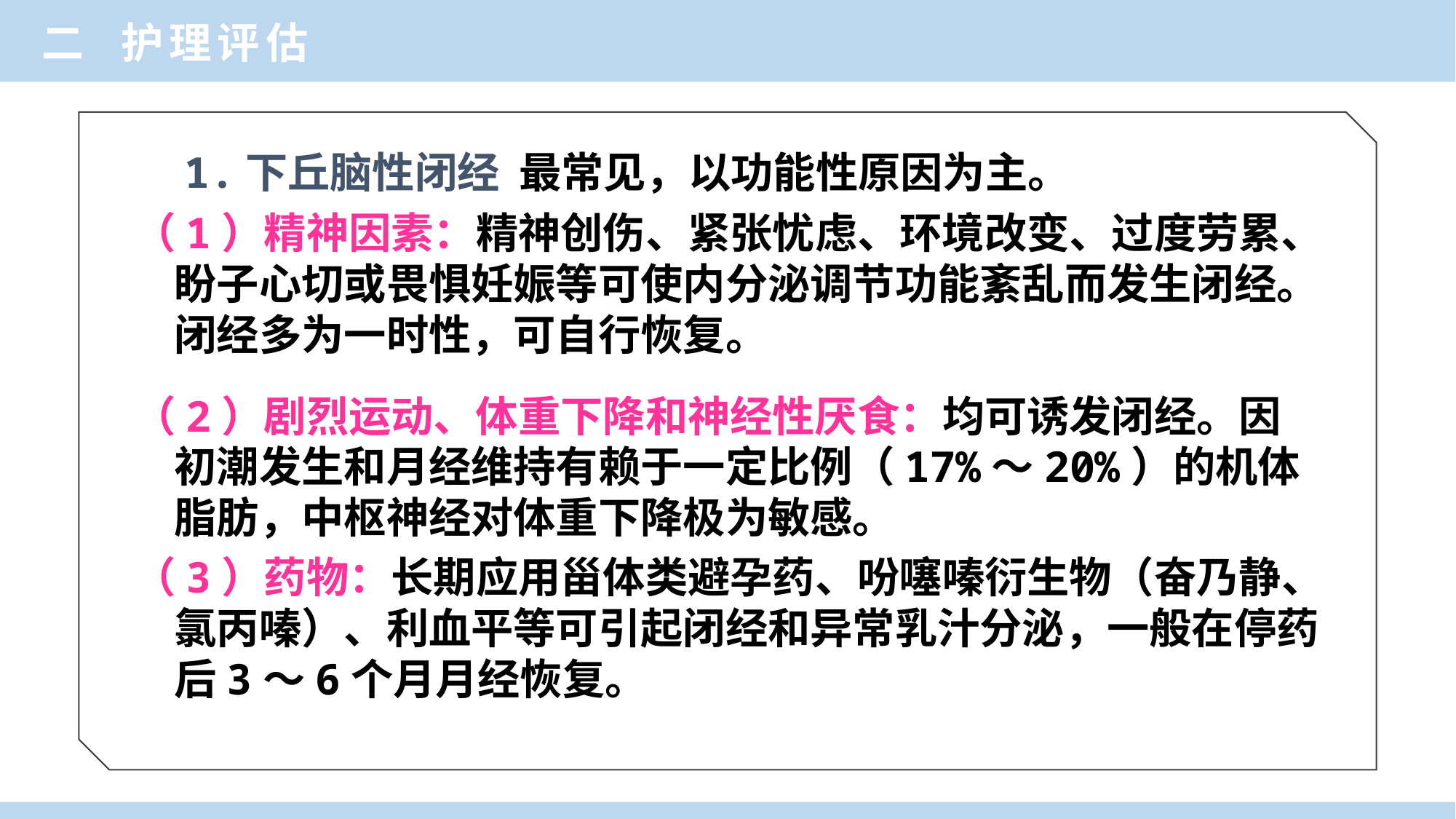

二  护理评估

  1.下丘脑性闭经  最常见，以功能性原因为主。
（1）精神因素：精神创伤、紧张忧虑、环境改变、过度劳累、盼子心切或畏惧妊娠等可使内分泌调节功能紊乱而发生闭经。闭经多为一时性，可自行恢复。
（2）剧烈运动、体重下降和神经性厌食：均可诱发闭经。因初潮发生和月经维持有赖于一定比例（17%～20%）的机体脂肪，中枢神经对体重下降极为敏感。
（3）药物：长期应用甾体类避孕药、吩噻嗪衍生物（奋乃静、氯丙嗪）、利血平等可引起闭经和异常乳汁分泌，一般在停药后3～6个月月经恢复。